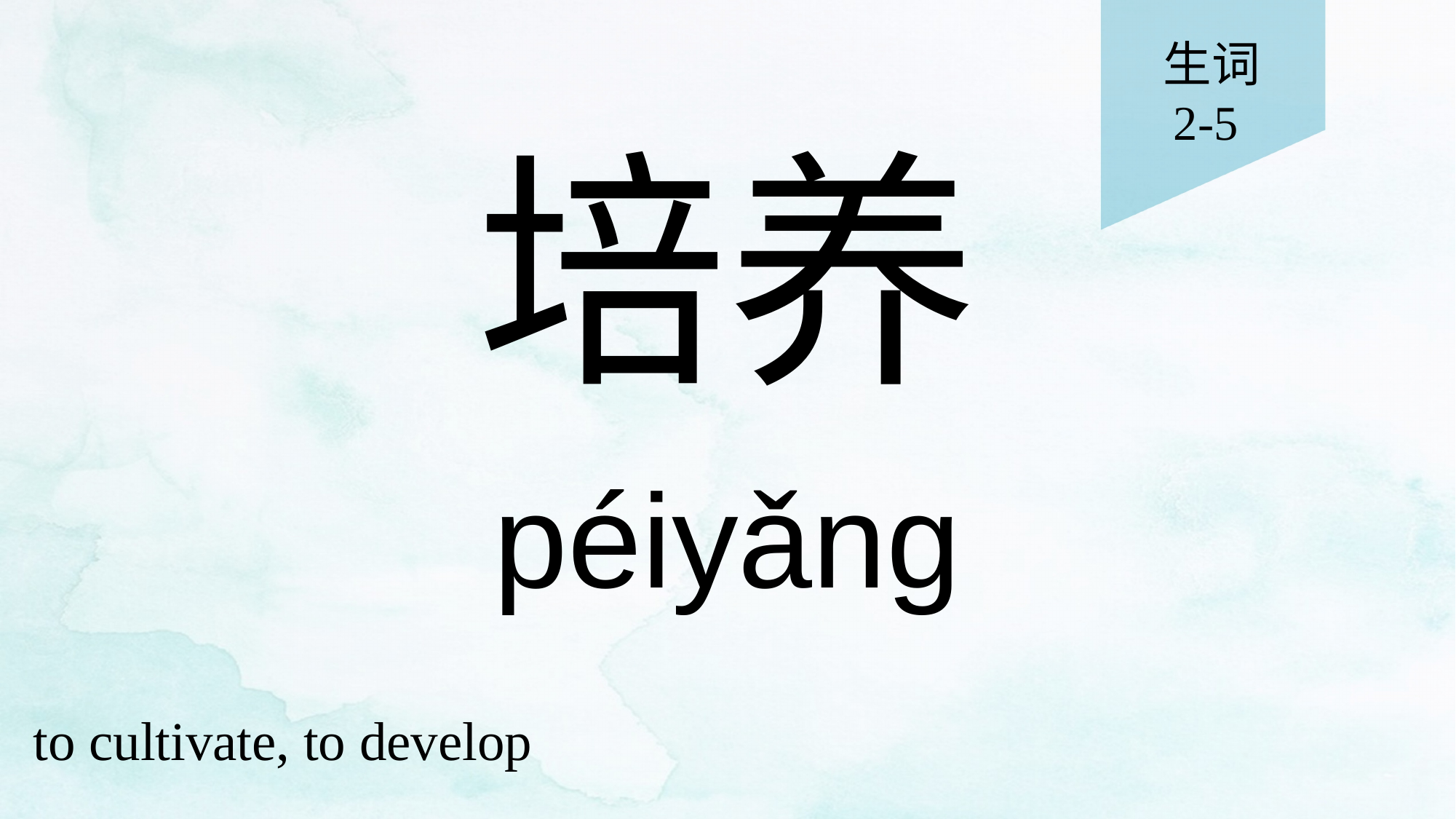

生词
2-5
# 培养
péiyǎng
to cultivate, to develop